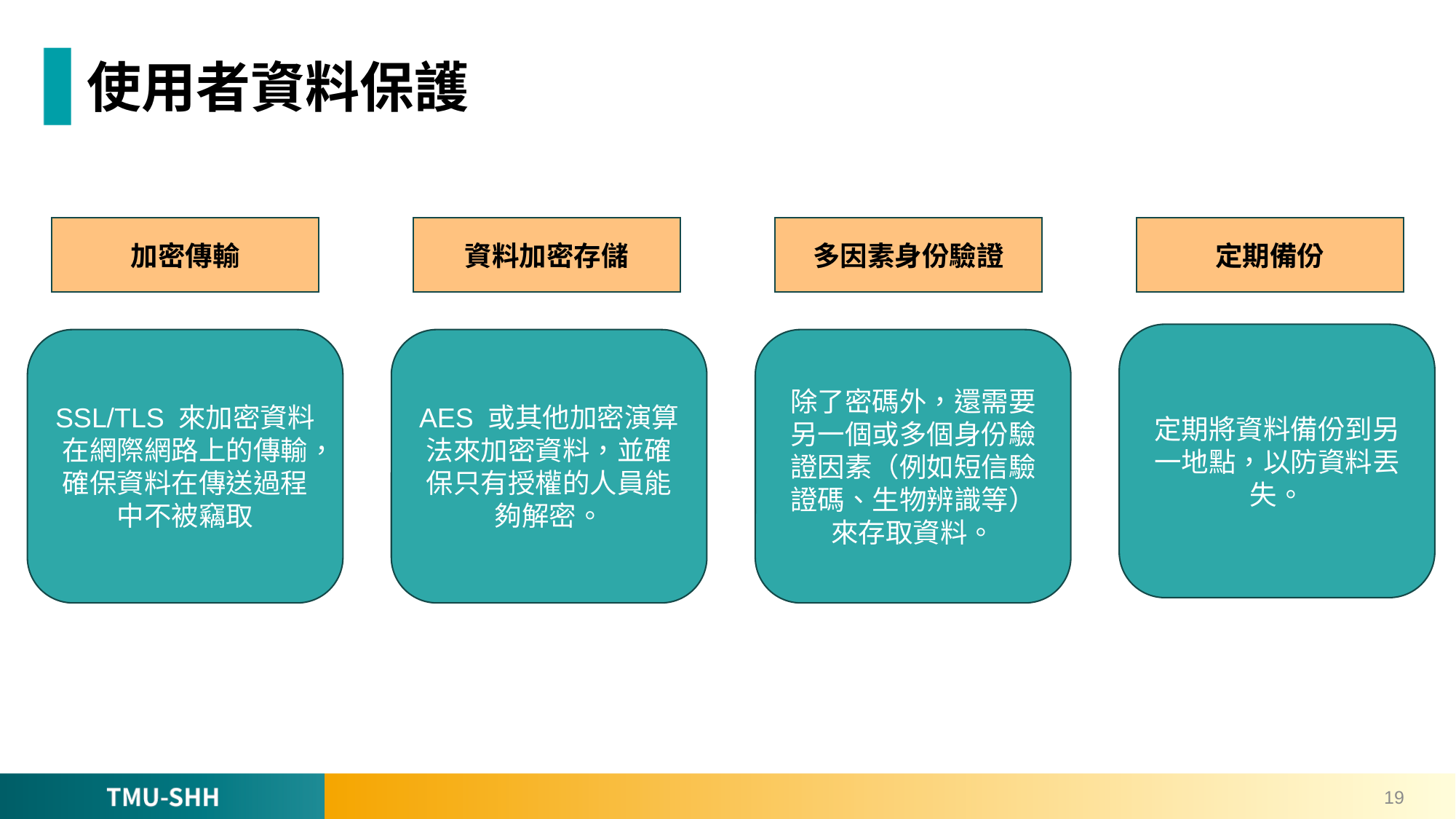

# 使用者資料保護
加密傳輸
資料加密存儲
多因素身份驗證
定期備份
定期將資料備份到另一地點，以防資料丟失。
除了密碼外，還需要另一個或多個身份驗證因素（例如短信驗證碼、生物辨識等）來存取資料。
AES 或其他加密演算法來加密資料，並確保只有授權的人員能夠解密。
SSL/TLS 來加密資料在網際網路上的傳輸，確保資料在傳送過程中不被竊取
19